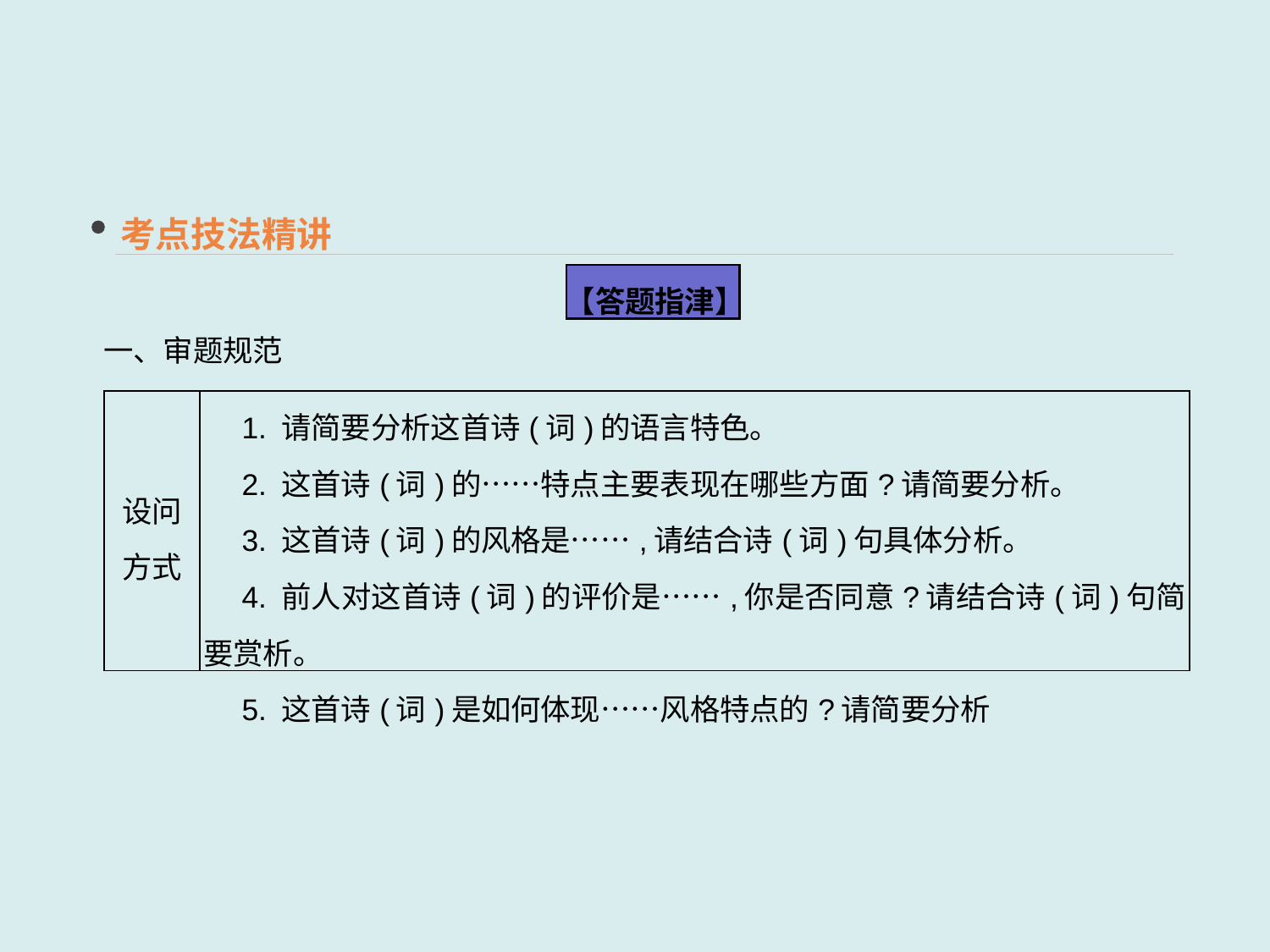

考点技法精讲

【答题指津】

一、审题规范
| 设问 方式 | 1. 请简要分析这首诗(词)的语言特色。 　2. 这首诗(词)的……特点主要表现在哪些方面?请简要分析。 　3. 这首诗(词)的风格是……,请结合诗(词)句具体分析。 　4. 前人对这首诗(词)的评价是……,你是否同意?请结合诗(词)句简要赏析。 　5. 这首诗(词)是如何体现……风格特点的?请简要分析 |
| --- | --- |